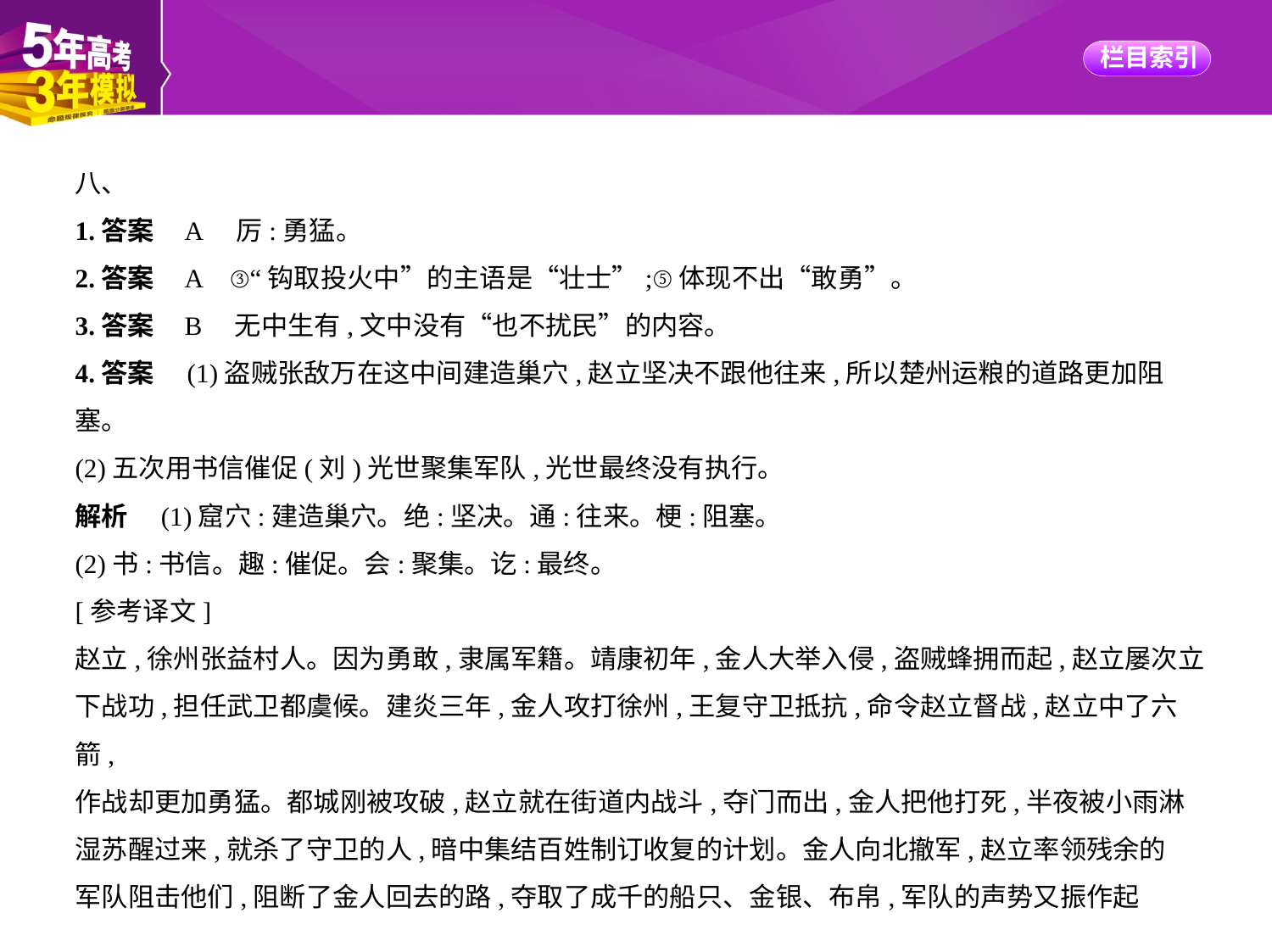

八、
1.答案    A　厉:勇猛。
2.答案    A    ③“钩取投火中”的主语是“壮士”;⑤体现不出“敢勇”。
3.答案    B　无中生有,文中没有“也不扰民”的内容。
4.答案　(1)盗贼张敌万在这中间建造巢穴,赵立坚决不跟他往来,所以楚州运粮的道路更加阻
塞。
(2)五次用书信催促(刘)光世聚集军队,光世最终没有执行。
解析　(1)窟穴:建造巢穴。绝:坚决。通:往来。梗:阻塞。
(2)书:书信。趣:催促。会:聚集。讫:最终。
[参考译文]
赵立,徐州张益村人。因为勇敢,隶属军籍。靖康初年,金人大举入侵,盗贼蜂拥而起,赵立屡次立
下战功,担任武卫都虞候。建炎三年,金人攻打徐州,王复守卫抵抗,命令赵立督战,赵立中了六箭,
作战却更加勇猛。都城刚被攻破,赵立就在街道内战斗,夺门而出,金人把他打死,半夜被小雨淋
湿苏醒过来,就杀了守卫的人,暗中集结百姓制订收复的计划。金人向北撤军,赵立率领残余的
军队阻击他们,阻断了金人回去的路,夺取了成千的船只、金银、布帛,军队的声势又振作起